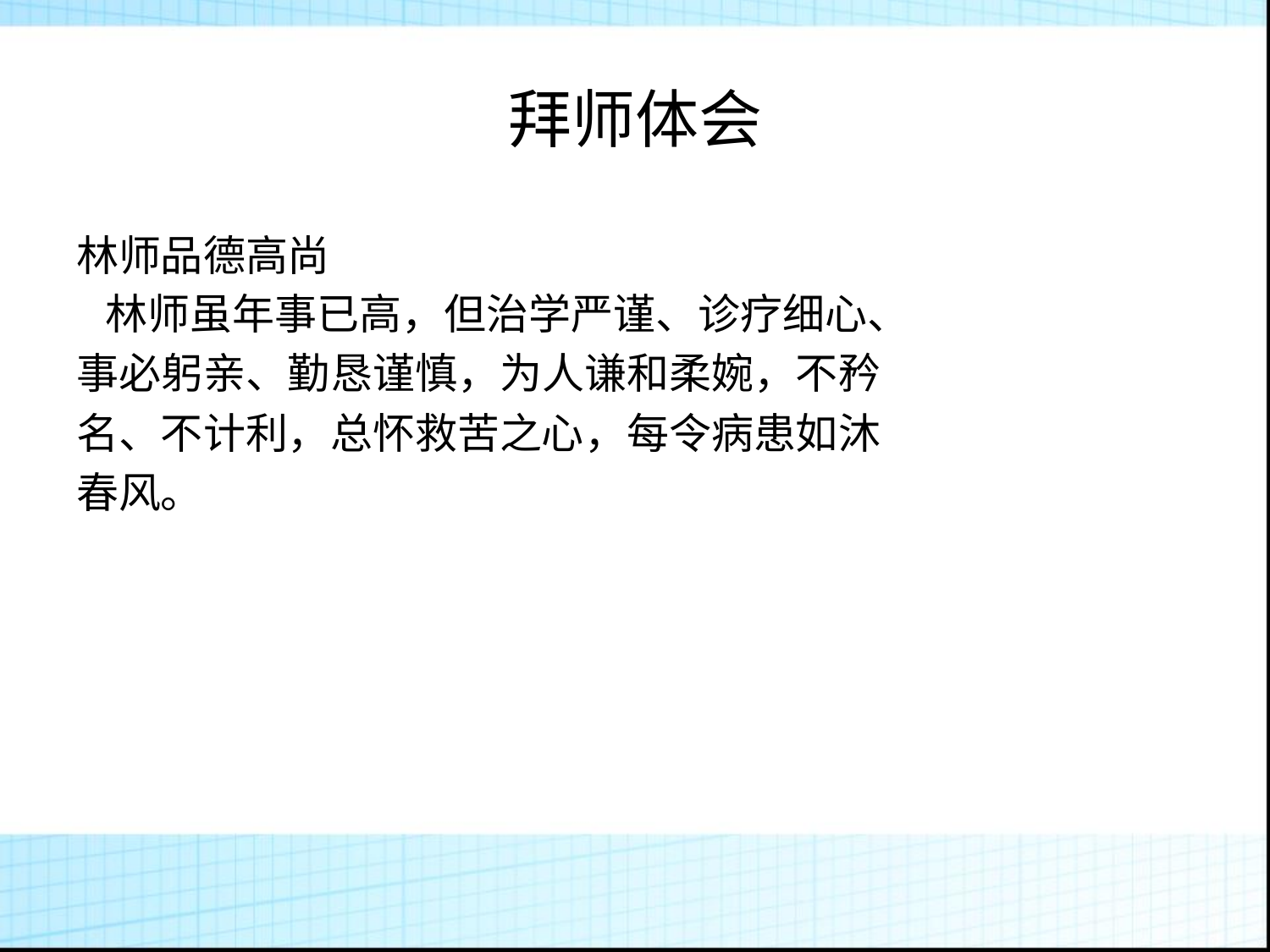

拜师体会
林师品德高尚
  林师虽年事已高，但治学严谨、诊疗细心、
事必躬亲、勤恳谨慎，为人谦和柔婉，不矜
名、不计利，总怀救苦之心，每令病患如沐
春风。